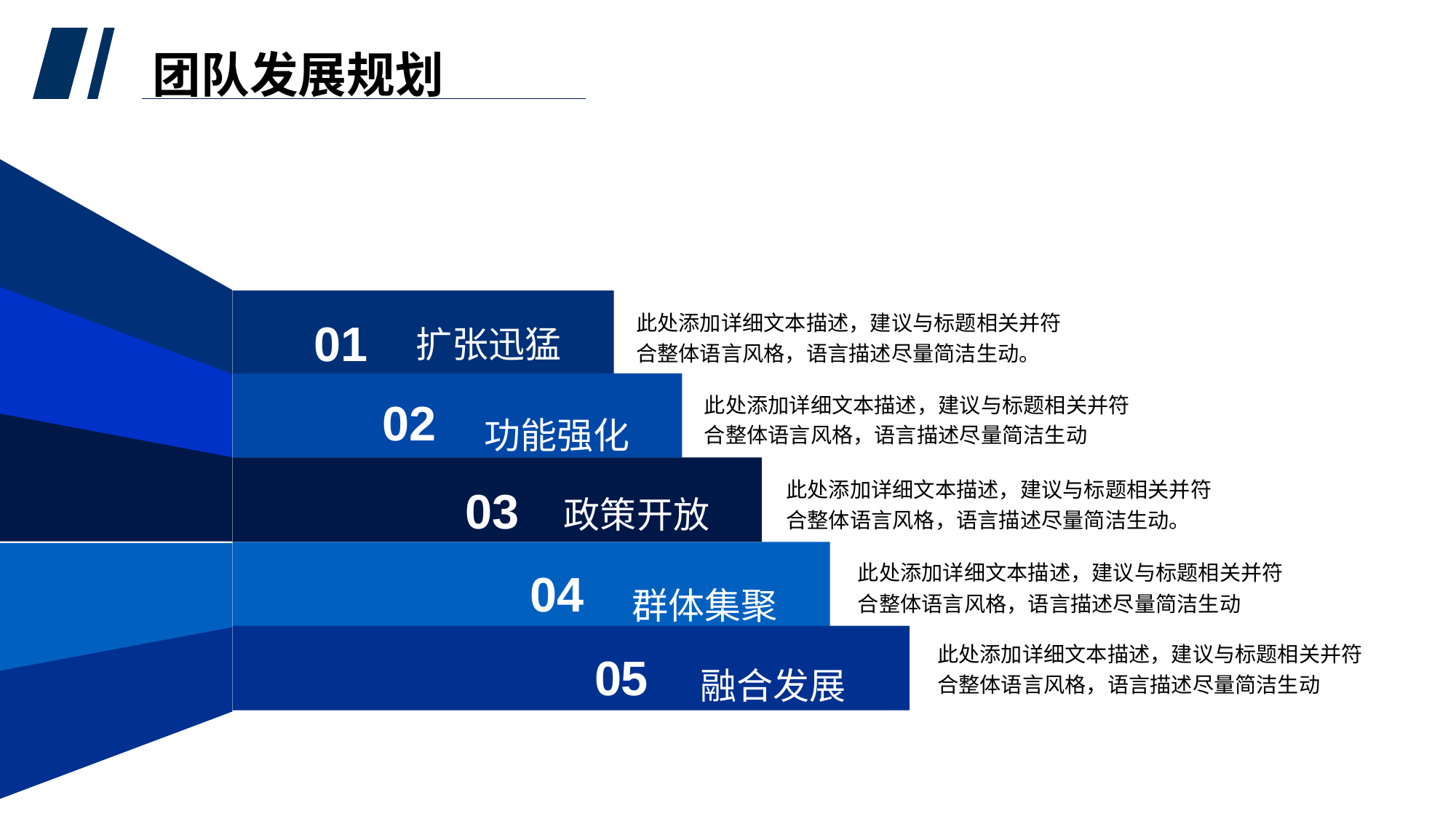

# 单击此处添加标题

团队发展规划

01
扩张迅猛
此处添加详细文本描述，建议与标题相关并符合整体语言风格，语言描述尽量简洁生动。

02
功能强化
此处添加详细文本描述，建议与标题相关并符合整体语言风格，语言描述尽量简洁生动

03
政策开放
此处添加详细文本描述，建议与标题相关并符合整体语言风格，语言描述尽量简洁生动。

04
群体集聚
此处添加详细文本描述，建议与标题相关并符合整体语言风格，语言描述尽量简洁生动

05
融合发展
此处添加详细文本描述，建议与标题相关并符合整体语言风格，语言描述尽量简洁生动